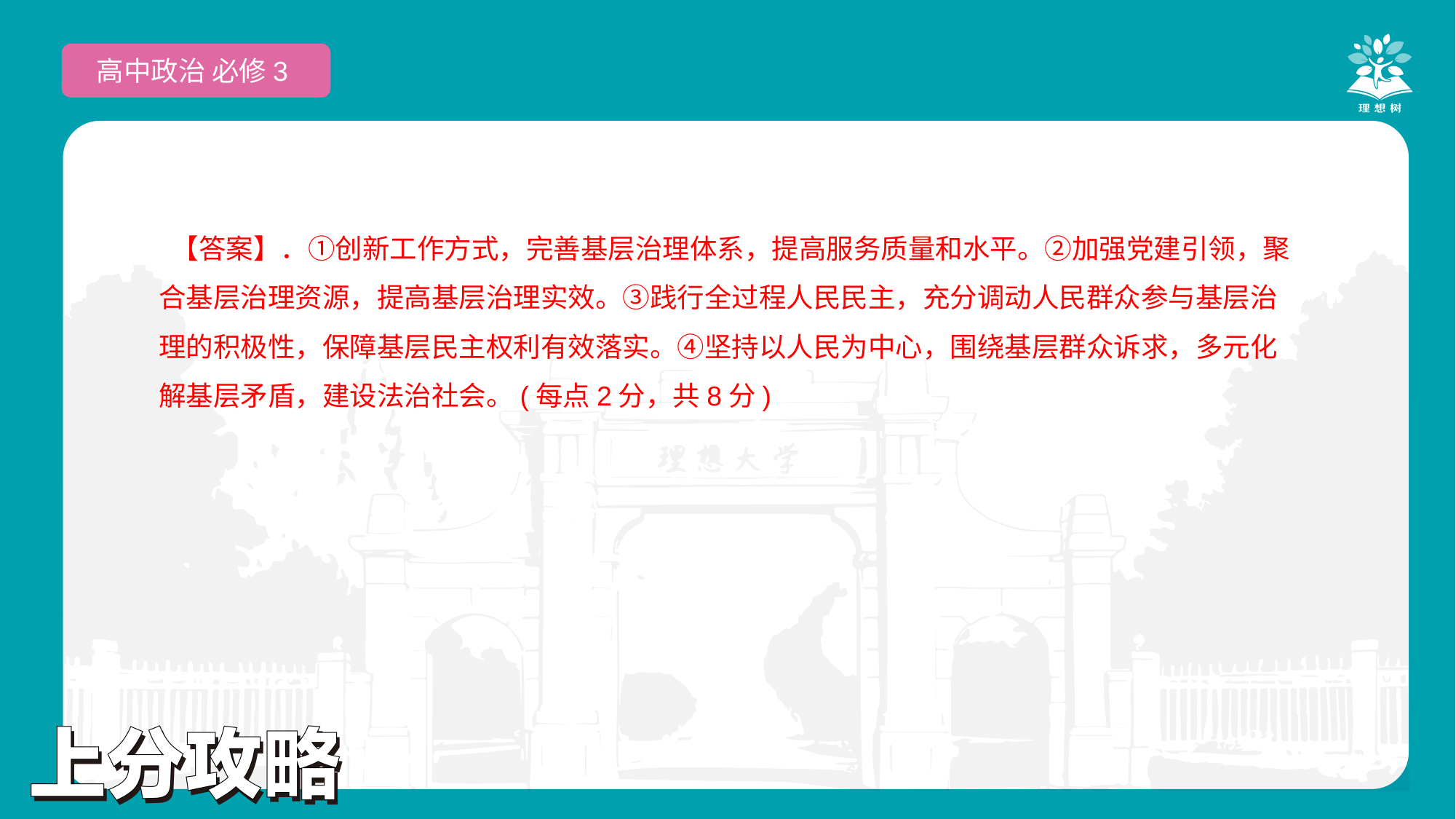

高中政治 必修3
 【答案】．①创新工作方式，完善基层治理体系，提高服务质量和水平。②加强党建引领，聚合基层治理资源，提高基层治理实效。③践行全过程人民民主，充分调动人民群众参与基层治理的积极性，保障基层民主权利有效落实。④坚持以人民为中心，围绕基层群众诉求，多元化解基层矛盾，建设法治社会。(每点2分，共8分)